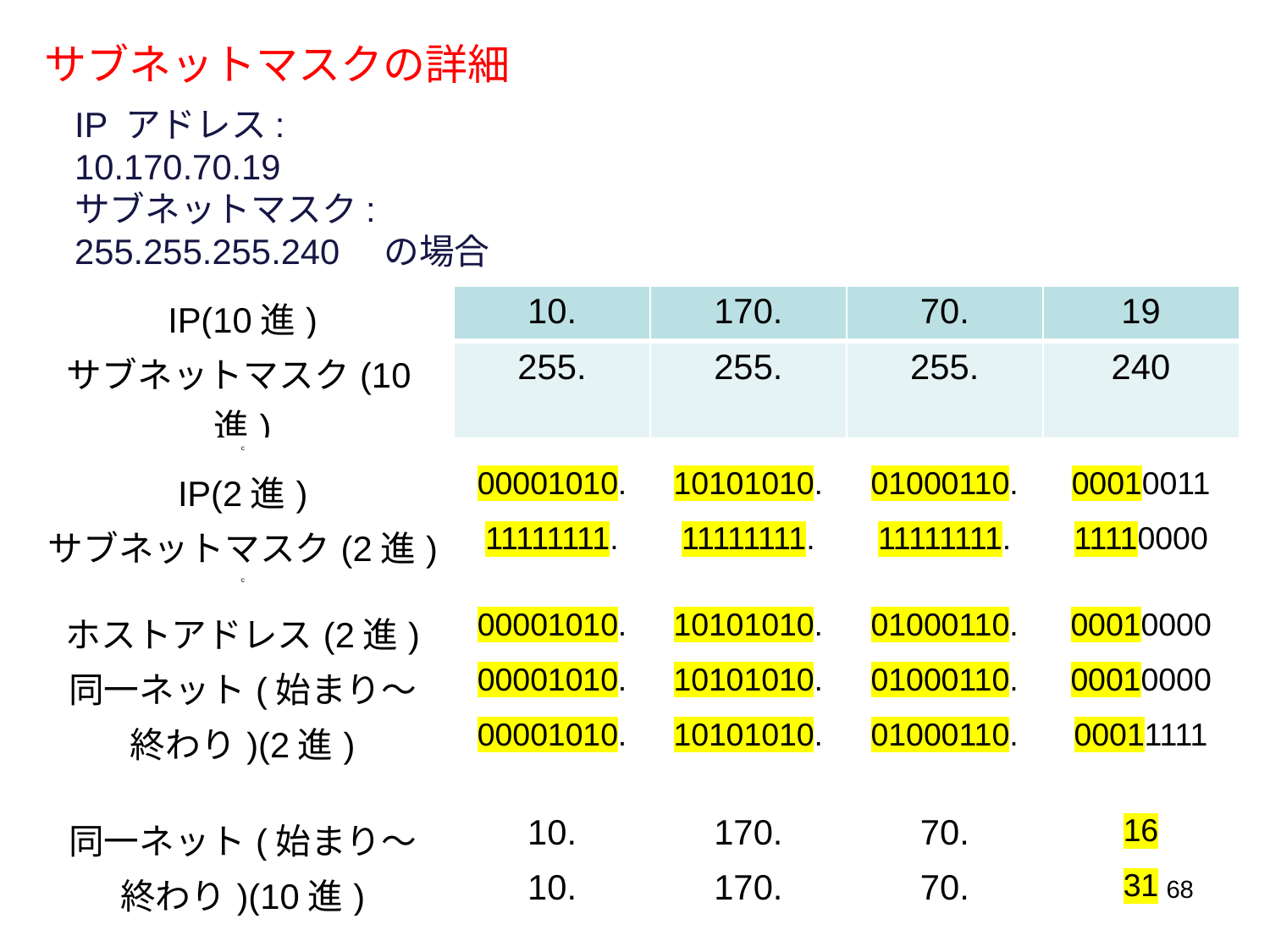

サブネットマスクの詳細
IP アドレス:
10.170.70.19
サブネットマスク:
255.255.255.240　の場合
| IP(10進) | 10. | 170. | 70. | 19 |
| --- | --- | --- | --- | --- |
| サブネットマスク(10進) | 255. | 255. | 255. | 240 |
| c |  |  |  |  |
| IP(2進) | 00001010. | 10101010. | 01000110. | 00010011 |
| サブネットマスク(2進) | 11111111. | 11111111. | 11111111. | 11110000 |
| c |  |  |  |  |
| ホストアドレス(2進) | 00001010. | 10101010. | 01000110. | 00010000 |
| 同一ネット(始まり～ | 00001010. | 10101010. | 01000110. | 00010000 |
| 終わり)(2進) | 00001010. | 10101010. | 01000110. | 00011111 |
|  |  |  |  |  |
| 同一ネット(始まり～ | 10. | 170. | 70. | 16 |
| 終わり)(10進) | 10. | 170. | 70. | 31 |
68